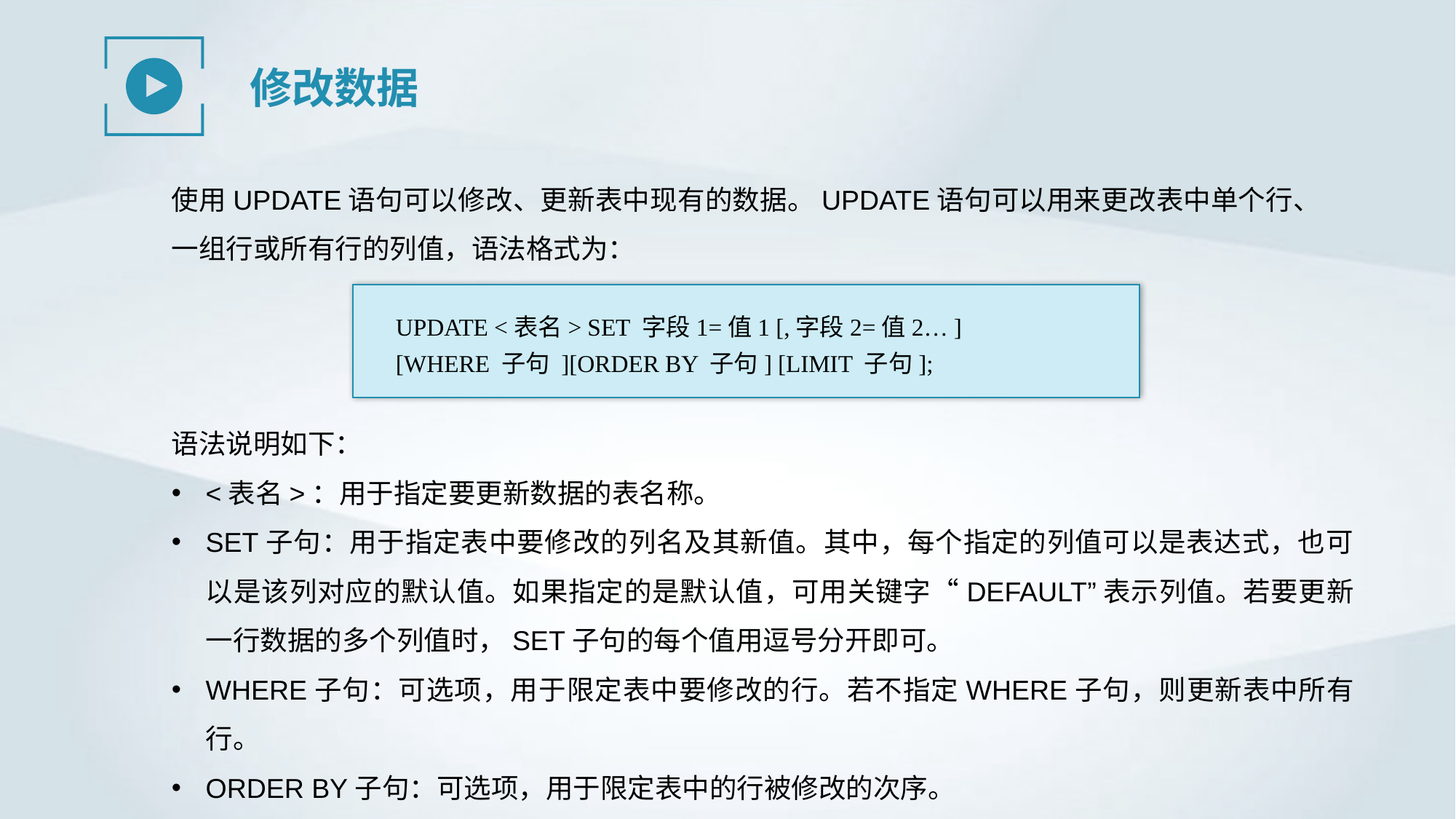

修改数据
使用UPDATE语句可以修改、更新表中现有的数据。UPDATE语句可以用来更改表中单个行、一组行或所有行的列值，语法格式为：
UPDATE <表名> SET 字段1=值1 [,字段2=值2… ]
[WHERE 子句 ][ORDER BY 子句] [LIMIT 子句];
语法说明如下：
<表名>：用于指定要更新数据的表名称。
SET子句：用于指定表中要修改的列名及其新值。其中，每个指定的列值可以是表达式，也可以是该列对应的默认值。如果指定的是默认值，可用关键字“DEFAULT”表示列值。若要更新一行数据的多个列值时，SET子句的每个值用逗号分开即可。
WHERE子句：可选项，用于限定表中要修改的行。若不指定WHERE子句，则更新表中所有行。
ORDER BY子句：可选项，用于限定表中的行被修改的次序。
LIMIT子句：可选项，用于限定被修改的行数。